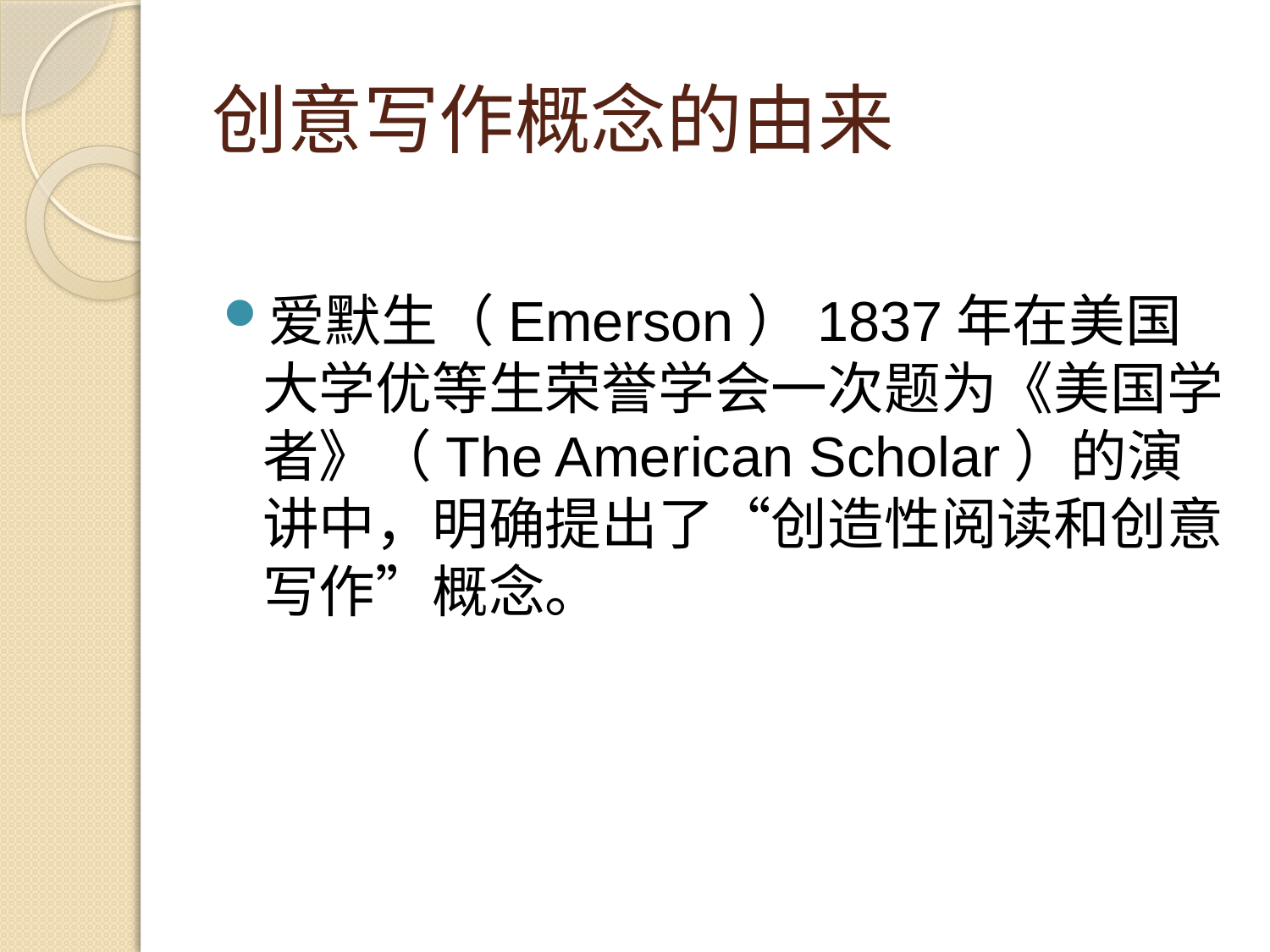

# 创意写作概念的由来

爱默生（Emerson）1837年在美国大学优等生荣誉学会一次题为《美国学者》（The American Scholar）的演讲中，明确提出了“创造性阅读和创意写作”概念。